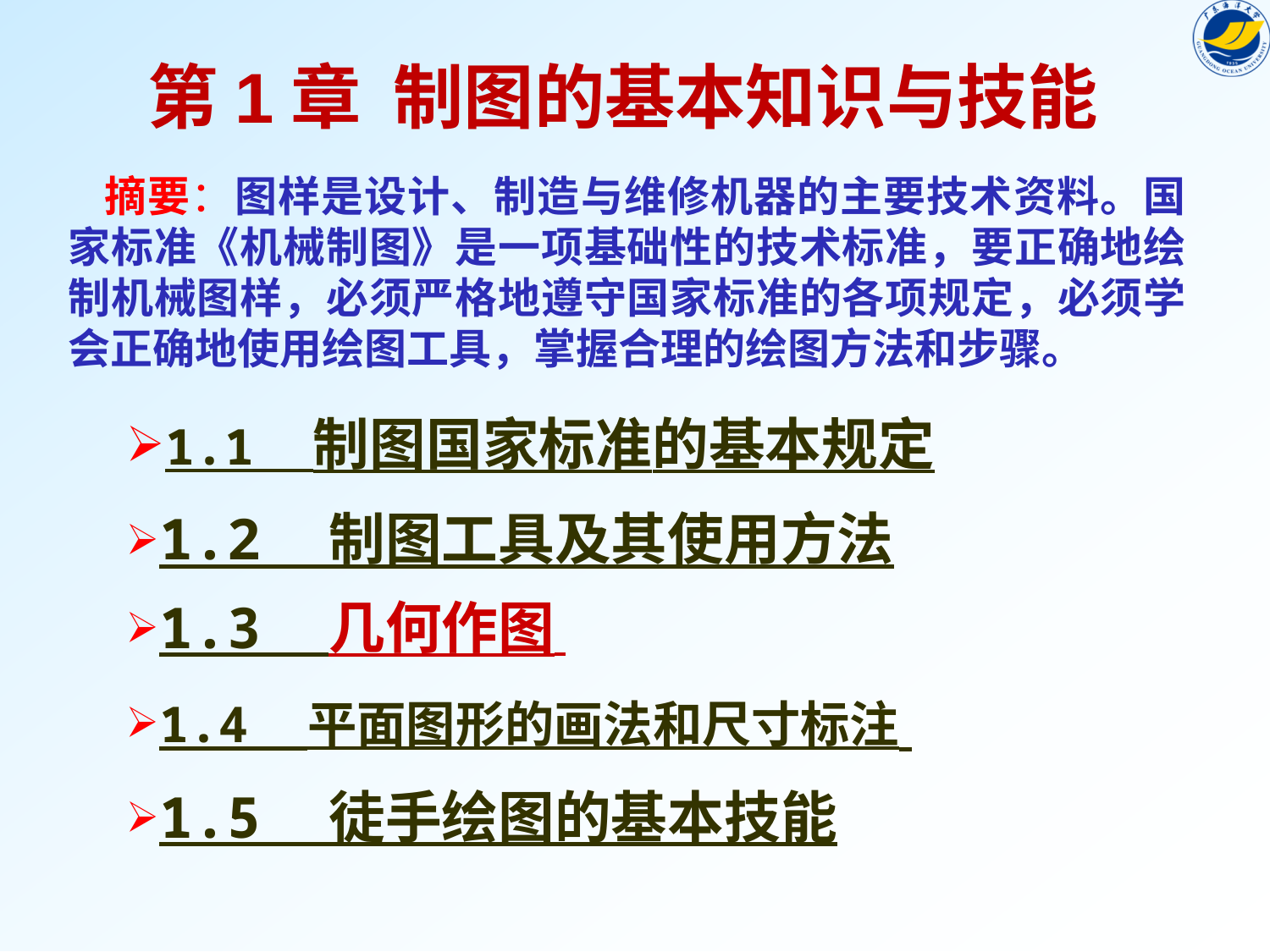

第1章  制图的基本知识与技能
   摘要：图样是设计、制造与维修机器的主要技术资料。国家标准《机械制图》是一项基础性的技术标准，要正确地绘制机械图样，必须严格地遵守国家标准的各项规定，必须学会正确地使用绘图工具，掌握合理的绘图方法和步骤。
1.1  制图国家标准的基本规定
1.2  制图工具及其使用方法
1.3  几何作图
1.4  平面图形的画法和尺寸标注
1.5  徒手绘图的基本技能